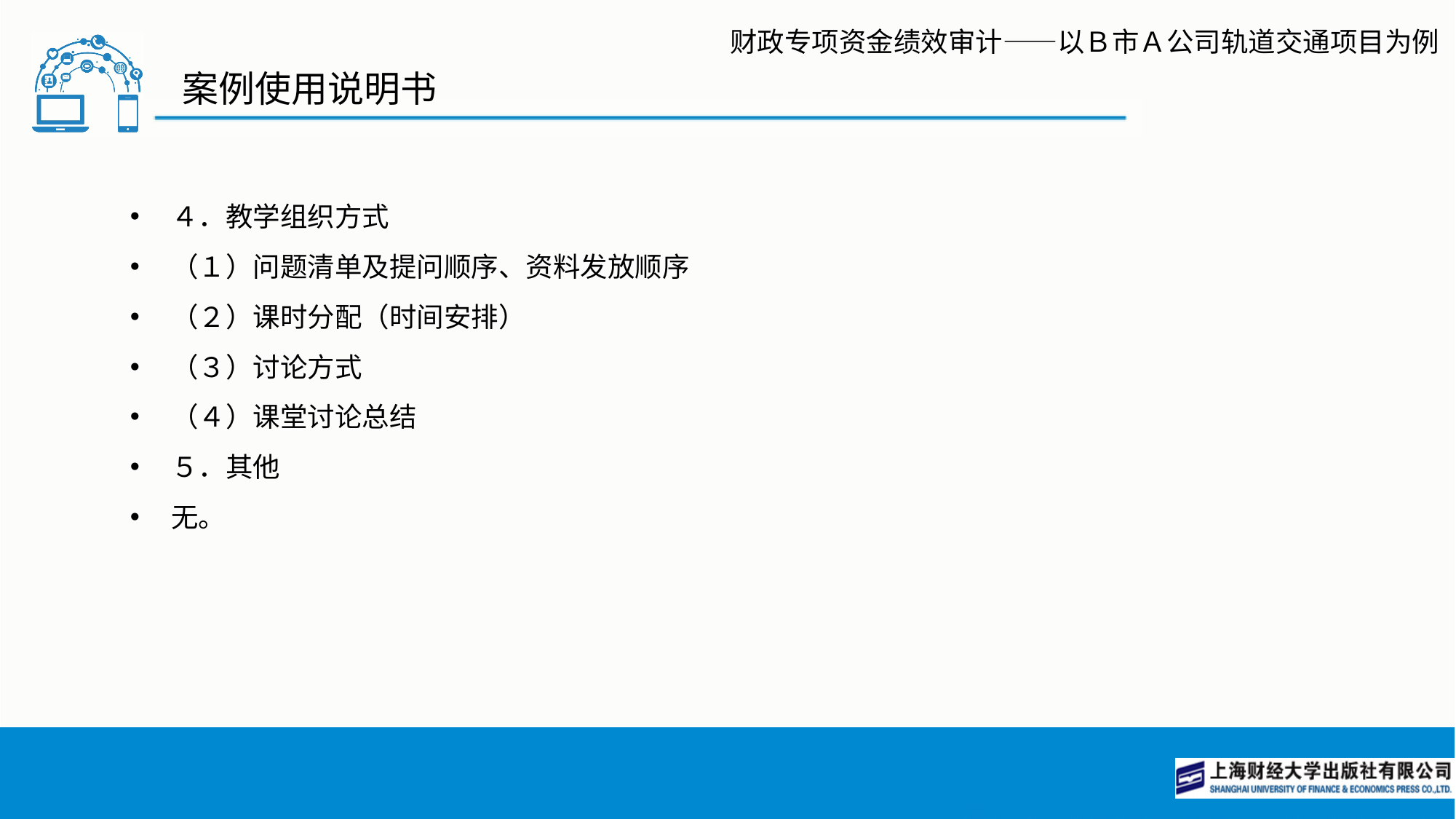

财政专项资金绩效审计——以Ｂ市Ａ公司轨道交通项目为例
# 案例使用说明书
４．教学组织方式
（１）问题清单及提问顺序、资料发放顺序
（２）课时分配（时间安排）
（３）讨论方式
（４）课堂讨论总结
５．其他
无。